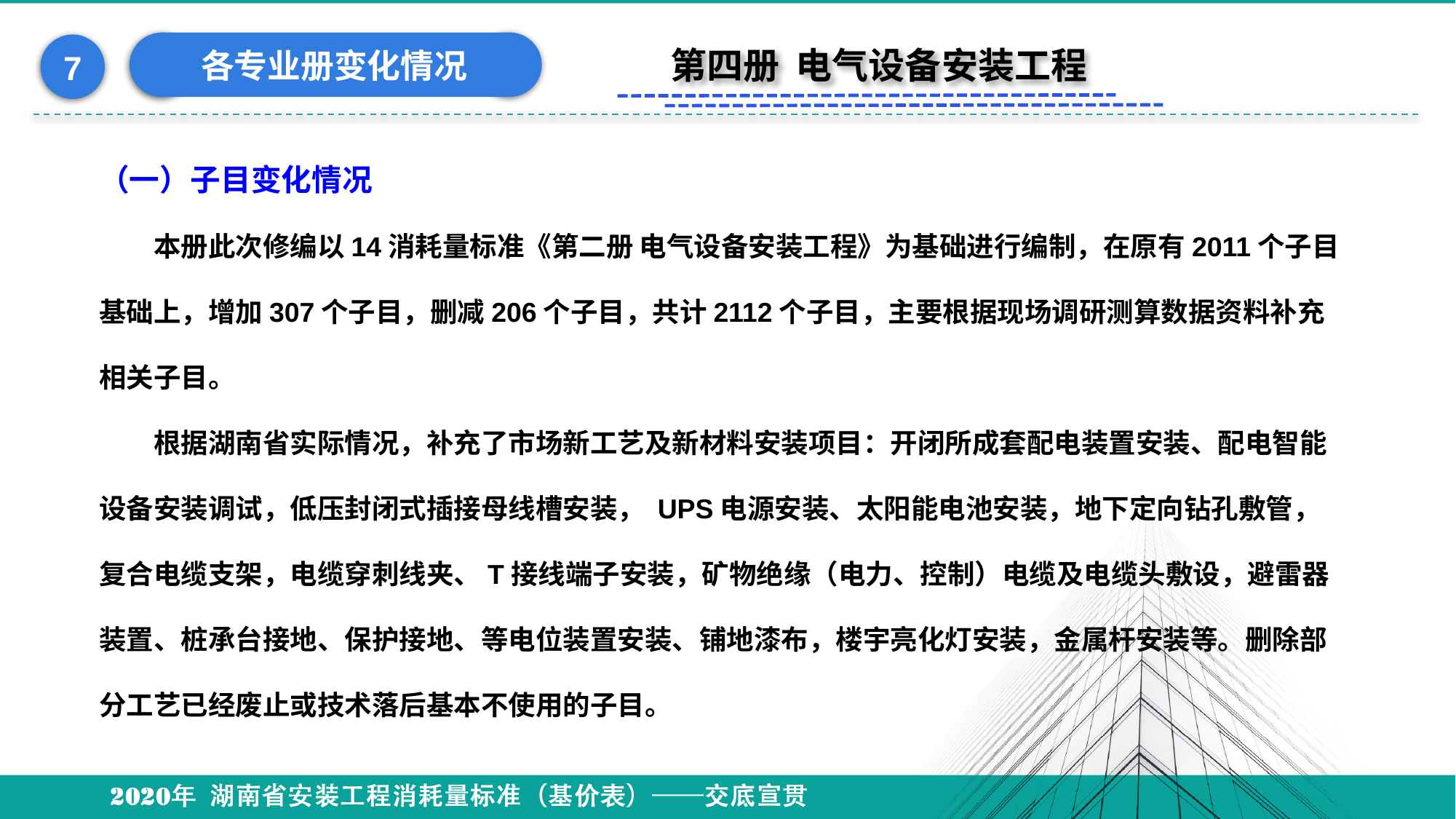

各专业册变化情况

7
第四册  电气设备安装工程
（一）子目变化情况
本册此次修编以14消耗量标准《第二册 电气设备安装工程》为基础进行编制，在原有2011个子目基础上，增加307个子目，删减206个子目，共计2112个子目，主要根据现场调研测算数据资料补充相关子目。
根据湖南省实际情况，补充了市场新工艺及新材料安装项目：开闭所成套配电装置安装、配电智能设备安装调试，低压封闭式插接母线槽安装， UPS电源安装、太阳能电池安装，地下定向钻孔敷管，复合电缆支架，电缆穿刺线夹、T接线端子安装，矿物绝缘（电力、控制）电缆及电缆头敷设，避雷器装置、桩承台接地、保护接地、等电位装置安装、铺地漆布，楼宇亮化灯安装，金属杆安装等。删除部分工艺已经废止或技术落后基本不使用的子目。